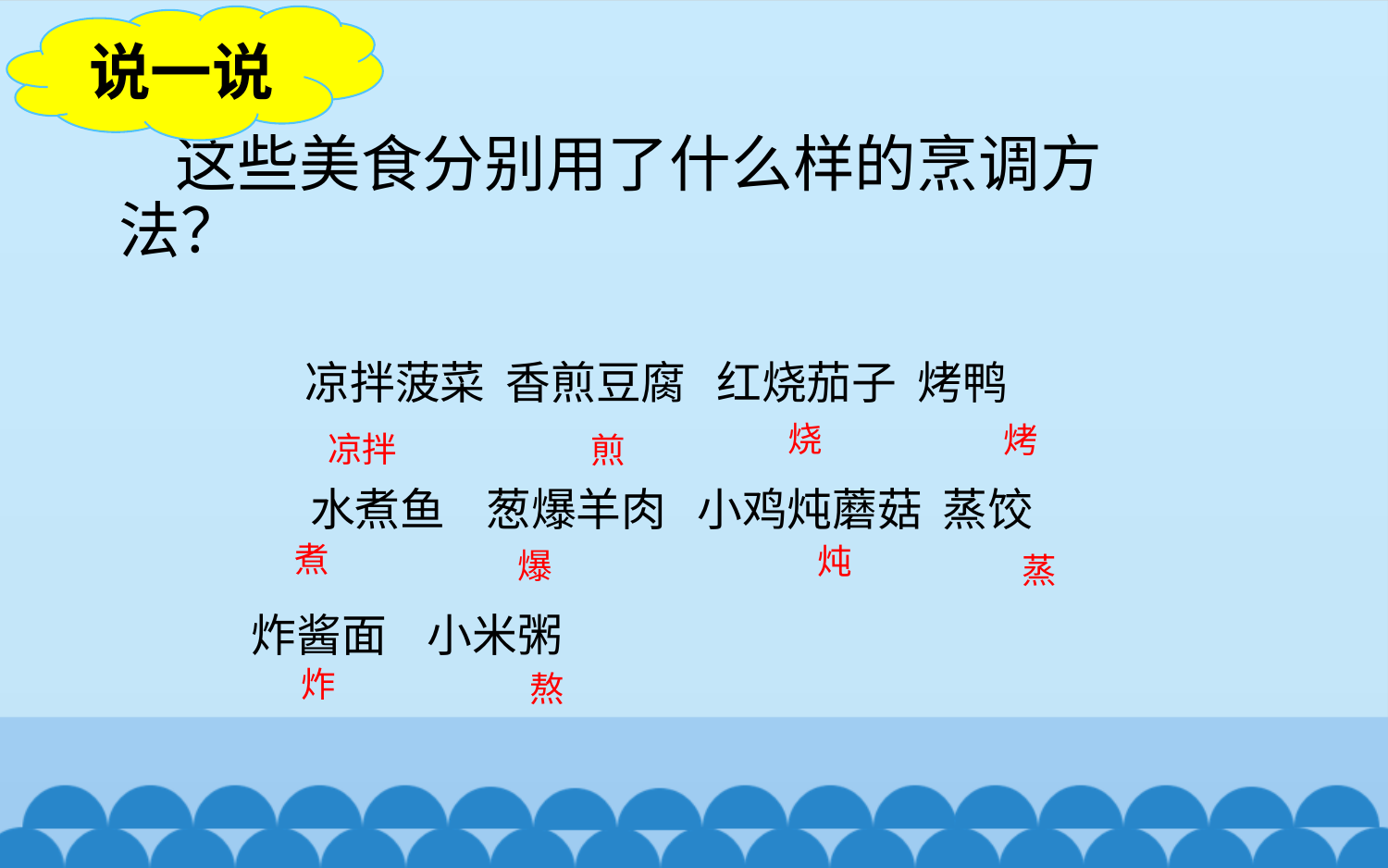

说一说
# 这些美食分别用了什么样的烹调方法？

凉拌菠菜  香煎豆腐   红烧茄子  烤鸭

水煮鱼    葱爆羊肉   小鸡炖蘑菇  蒸饺

   炸酱面    小米粥

烧
烤
      凉拌
煎
煮
     炖
爆
蒸

炸
熬